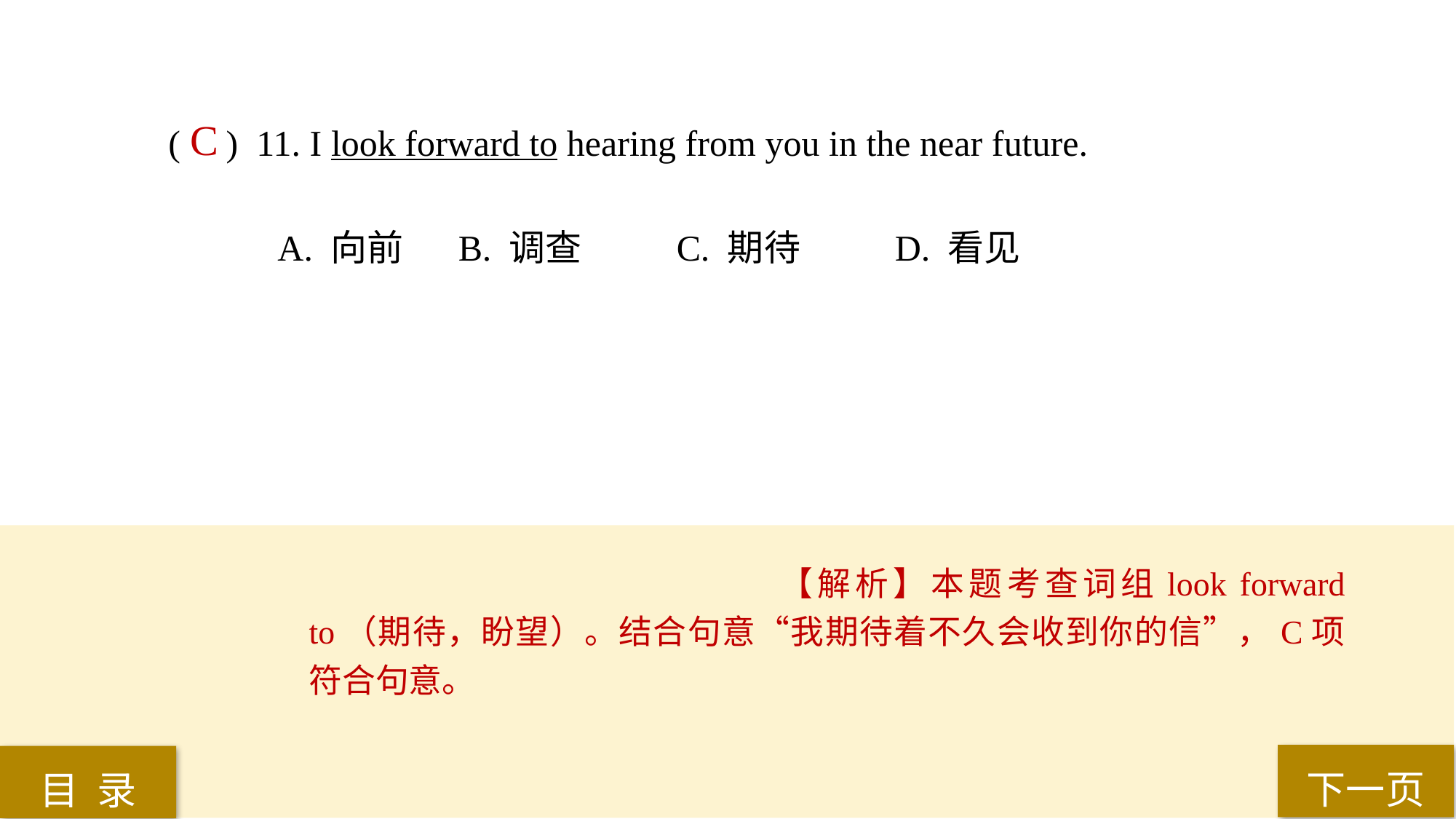

(     )  11. I look forward to hearing from you in the near future.

A. 向前	 B. 调查	 C. 期待	 D. 看见
C
【解析】本题考查词组look forward to（期待，盼望）。结合句意“我期待着不久会收到你的信”，C项符合句意。